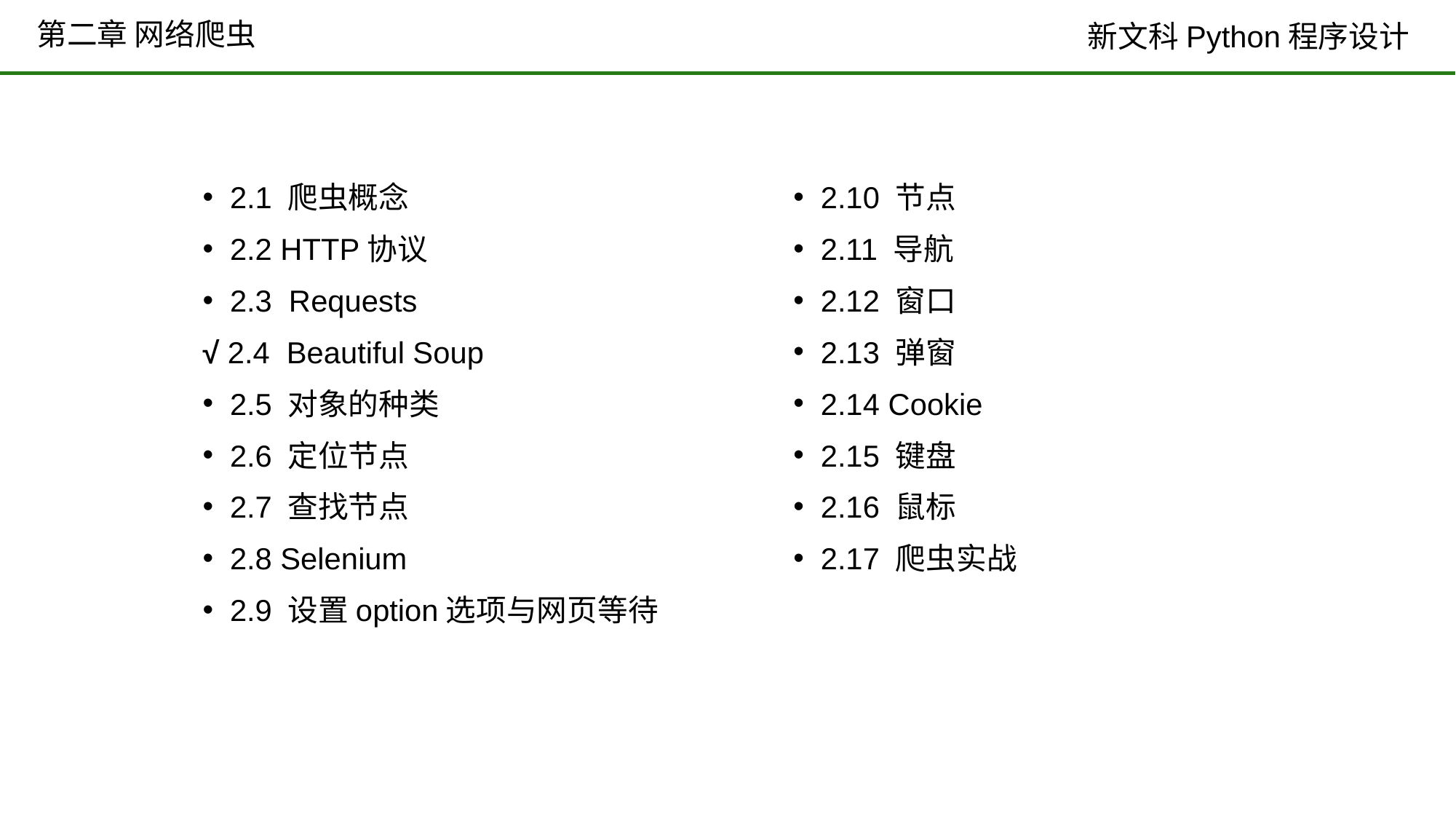

# 第二章 网络爬虫
2.1 爬虫概念
2.2 HTTP协议
2.3  Requests
√ 2.4  Beautiful Soup
2.5 对象的种类
2.6 定位节点
2.7 查找节点
2.8 Selenium
2.9 设置option选项与网页等待

2.10 节点
2.11 导航
2.12 窗口
2.13 弹窗
2.14 Cookie
2.15 键盘
2.16 鼠标
2.17 爬虫实战